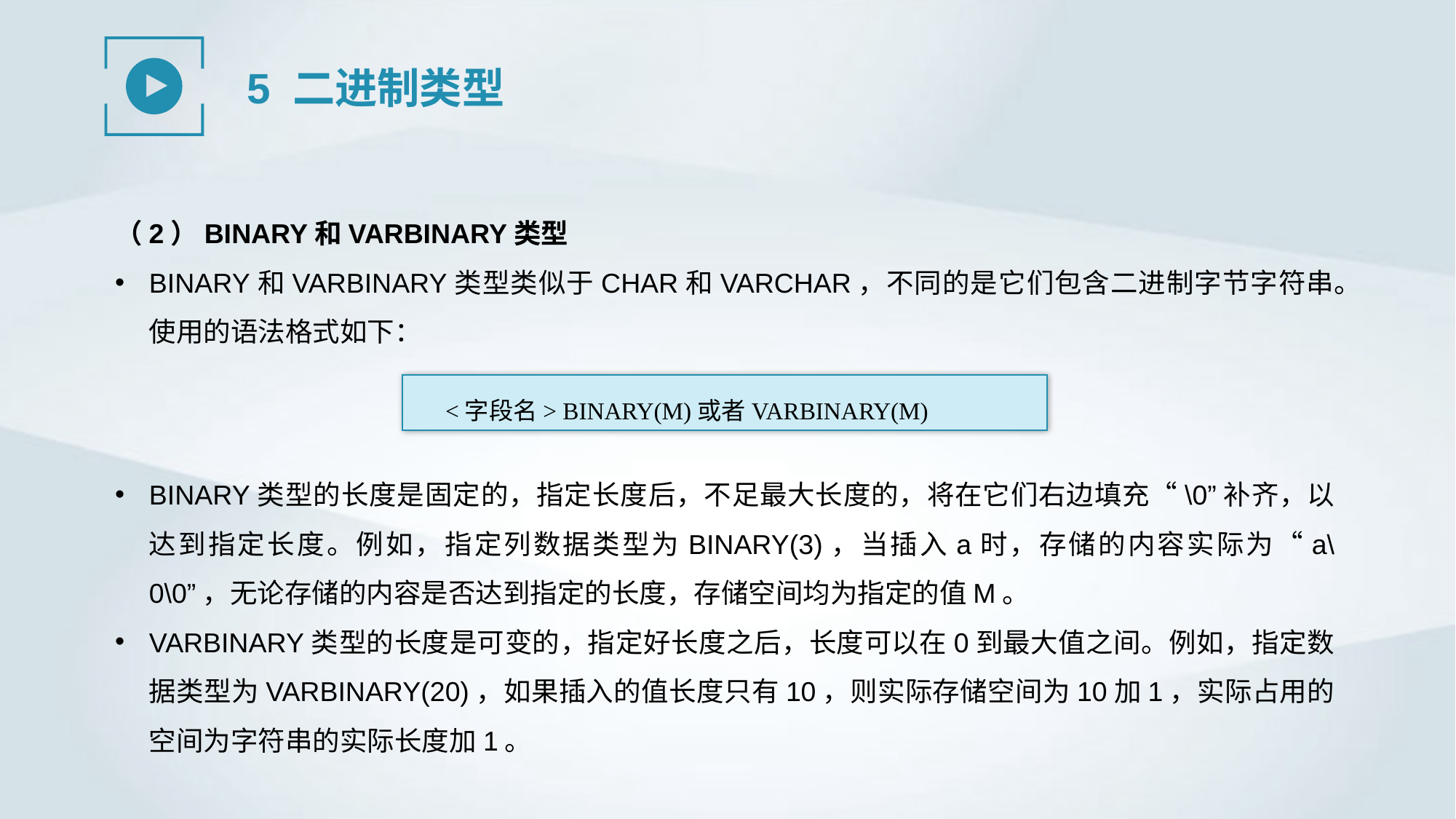

5 二进制类型
（2）BINARY和VARBINARY类型
BINARY和VARBINARY类型类似于CHAR和VARCHAR，不同的是它们包含二进制字节字符串。使用的语法格式如下：
<字段名> BINARY(M)或者VARBINARY(M)
BINARY类型的长度是固定的，指定长度后，不足最大长度的，将在它们右边填充“\0”补齐，以达到指定长度。例如，指定列数据类型为BINARY(3)，当插入a时，存储的内容实际为“a\0\0”，无论存储的内容是否达到指定的长度，存储空间均为指定的值M。
VARBINARY类型的长度是可变的，指定好长度之后，长度可以在0到最大值之间。例如，指定数据类型为VARBINARY(20)，如果插入的值长度只有10，则实际存储空间为10加1，实际占用的空间为字符串的实际长度加1。